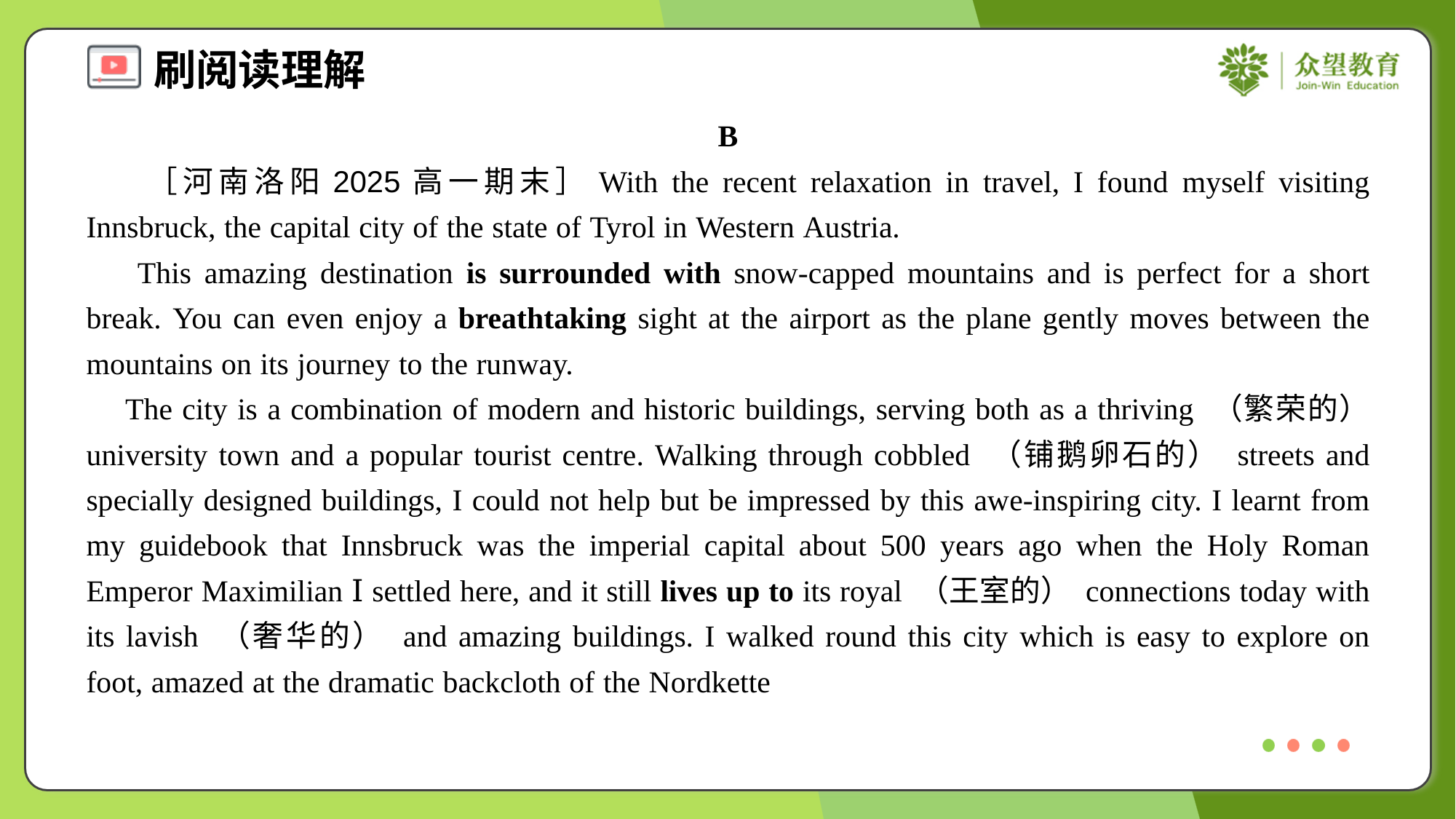

B
    ［河南洛阳2025高一期末］With the recent relaxation in travel, I found myself visiting Innsbruck, the capital city of the state of Tyrol in Western Austria.
    This amazing destination is surrounded with snow-capped mountains and is perfect for a short break. You can even enjoy a breathtaking sight at the airport as the plane gently moves between the mountains on its journey to the runway.
    The city is a combination of modern and historic buildings, serving both as a thriving （繁荣的） university town and a popular tourist centre. Walking through cobbled （铺鹅卵石的） streets and specially designed buildings, I could not help but be impressed by this awe-inspiring city. I learnt from my guidebook that Innsbruck was the imperial capital about 500 years ago when the Holy Roman Emperor Maximilian Ⅰ settled here, and it still lives up to its royal （王室的） connections today with its lavish （奢华的） and amazing buildings. I walked round this city which is easy to explore on foot, amazed at the dramatic backcloth of the Nordkette